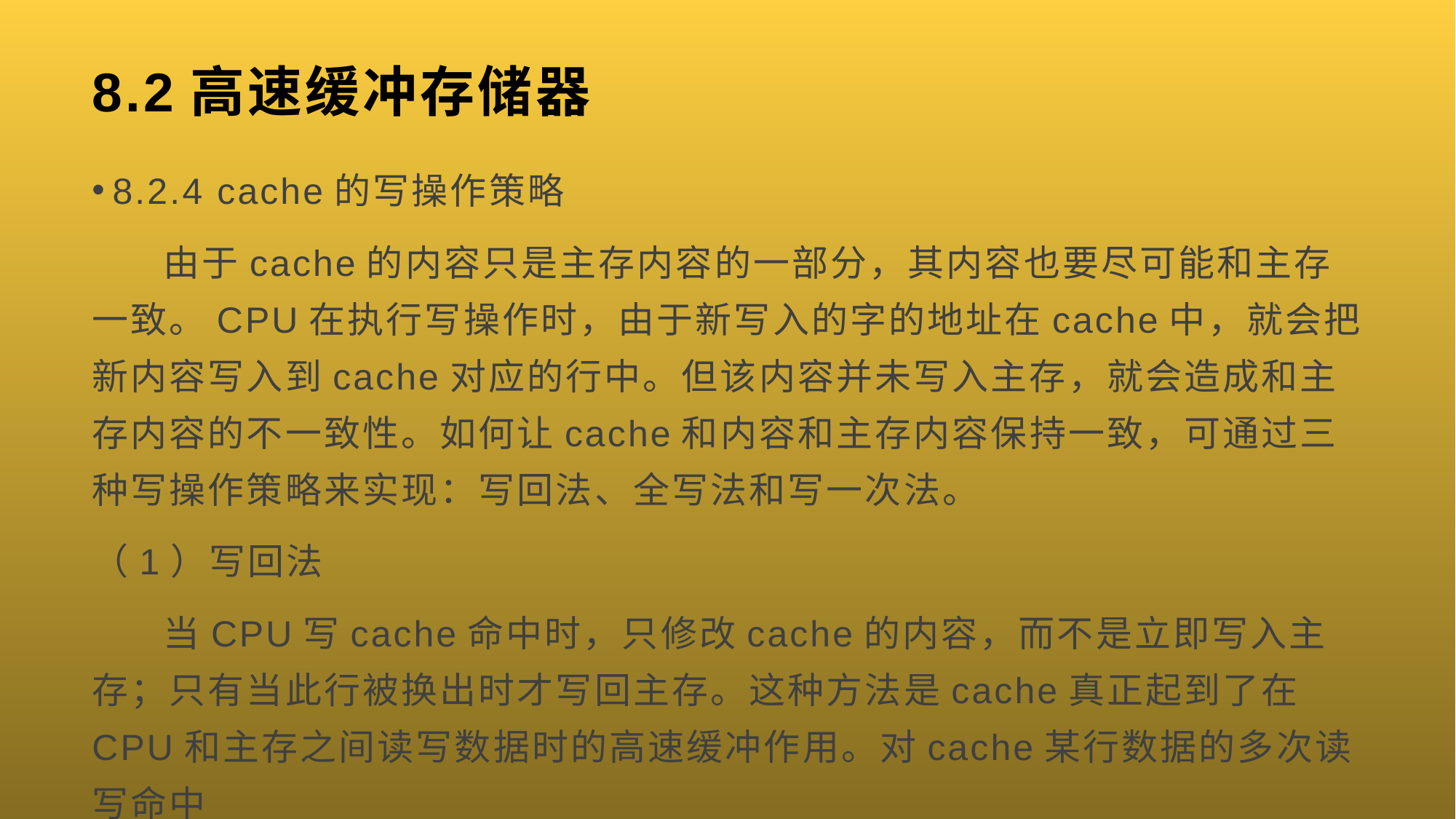

# 8.2高速缓冲存储器
8.2.4 cache的写操作策略
      由于cache的内容只是主存内容的一部分，其内容也要尽可能和主存一致。CPU在执行写操作时，由于新写入的字的地址在cache中，就会把新内容写入到cache对应的行中。但该内容并未写入主存，就会造成和主存内容的不一致性。如何让cache和内容和主存内容保持一致，可通过三种写操作策略来实现：写回法、全写法和写一次法。
（1）写回法
      当CPU写cache命中时，只修改cache的内容，而不是立即写入主存；只有当此行被换出时才写回主存。这种方法是cache真正起到了在CPU和主存之间读写数据时的高速缓冲作用。对cache某行数据的多次读写命中